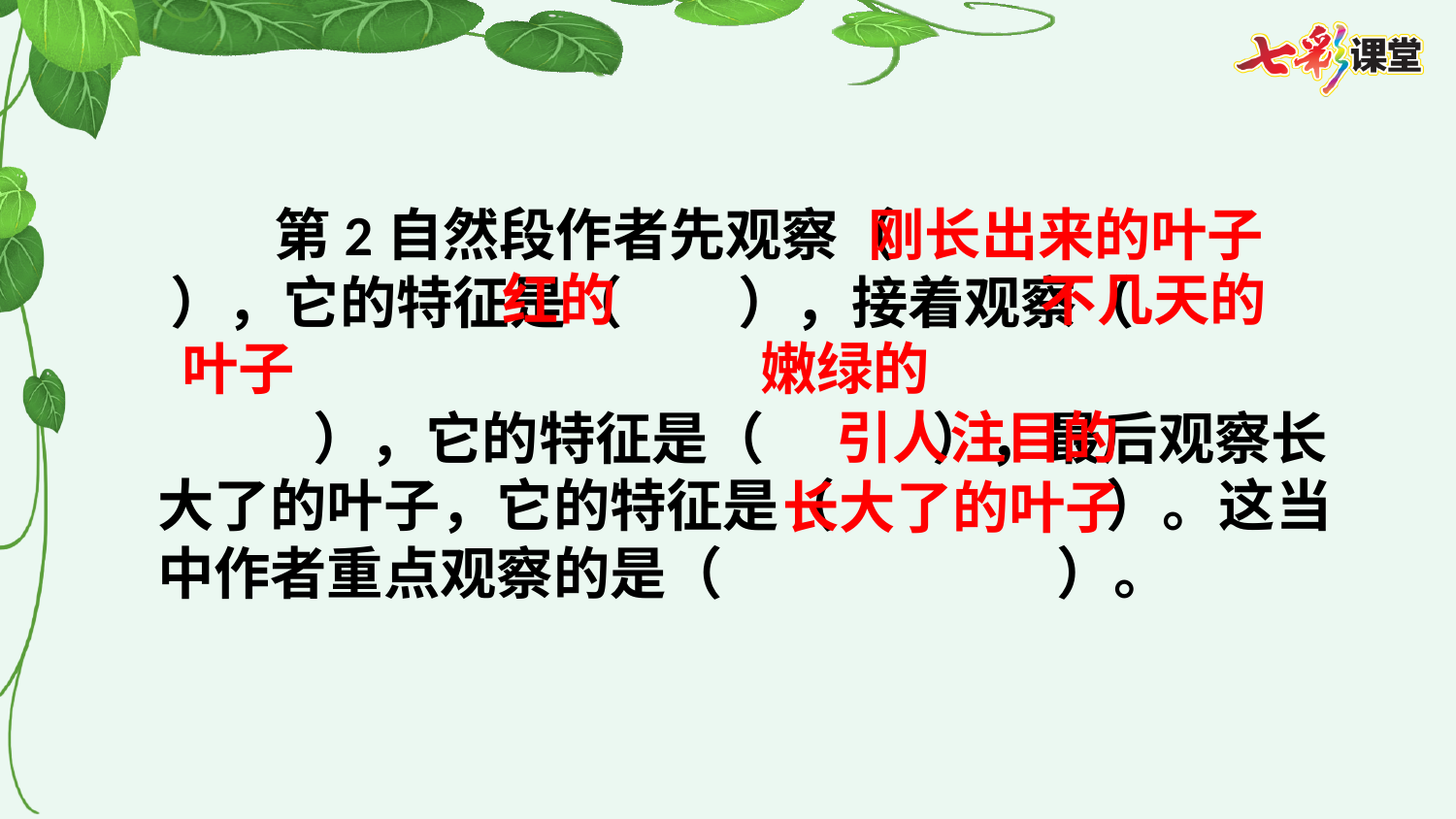

第2自然段作者先观察（                                ），它的特征是（         ），接着观察（
           ），它的特征是（             ），最后观察长大了的叶子，它的特征是（                     ）。这当中作者重点观察的是（                          ）。
刚长出来的叶子
红的
不几天的
嫩绿的
叶子
引人注目的
长大了的叶子